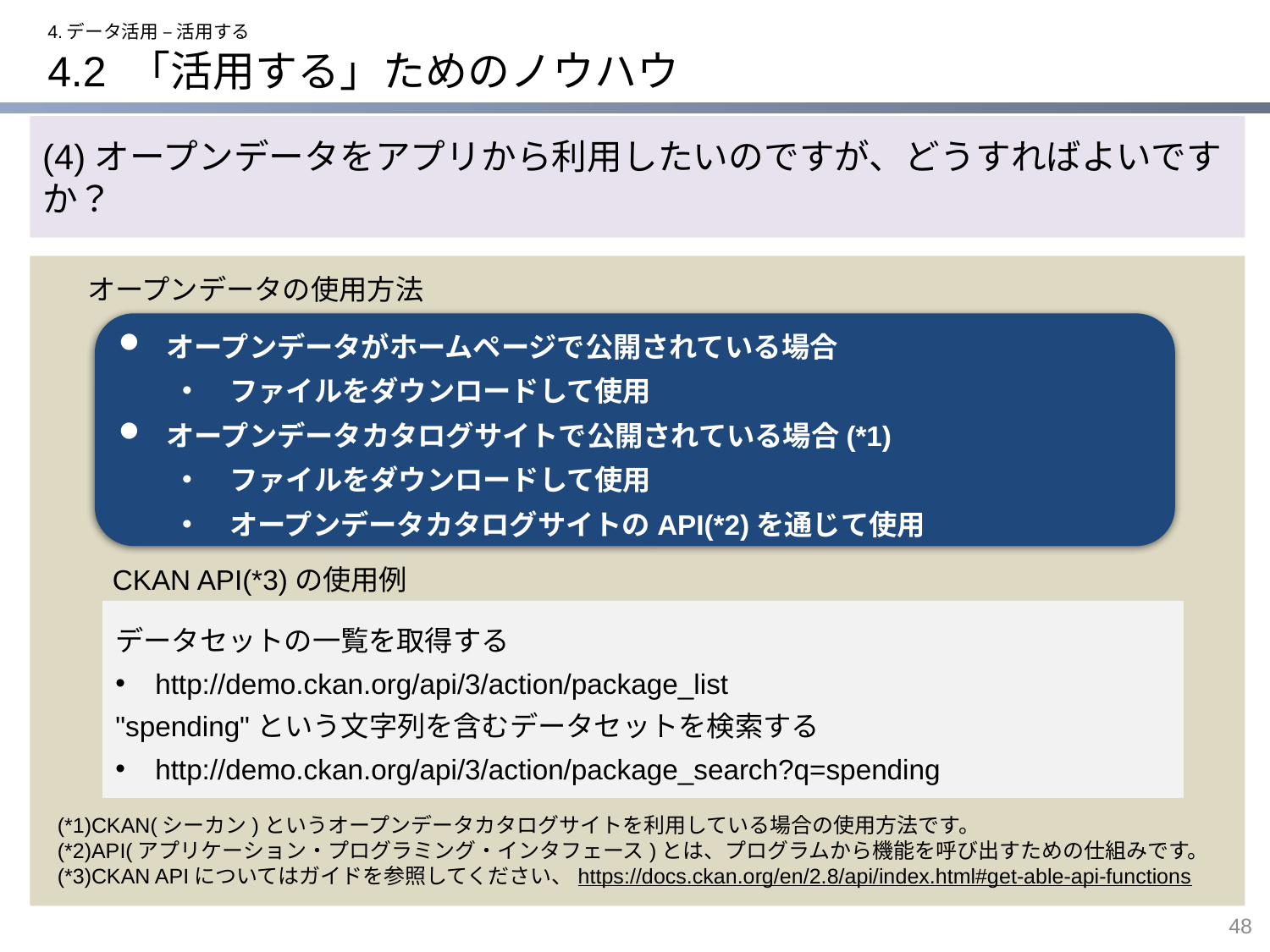

4.データ活用 – 活用する
# 4.2 「活用する」ためのノウハウ
(4)オープンデータをアプリから利用したいのですが、どうすればよいですか？

オープンデータの使用方法
オープンデータがホームページで公開されている場合
ファイルをダウンロードして使用
オープンデータカタログサイトで公開されている場合(*1)
ファイルをダウンロードして使用
オープンデータカタログサイトのAPI(*2)を通じて使用
CKAN API(*3)の使用例
データセットの一覧を取得する
http://demo.ckan.org/api/3/action/package_list
"spending"という文字列を含むデータセットを検索する
http://demo.ckan.org/api/3/action/package_search?q=spending
(*1)CKAN(シーカン)というオープンデータカタログサイトを利用している場合の使用方法です。
(*2)API(アプリケーション・プログラミング・インタフェース)とは、プログラムから機能を呼び出すための仕組みです。
(*3)CKAN APIについてはガイドを参照してください、https://docs.ckan.org/en/2.8/api/index.html#get-able-api-functions
48